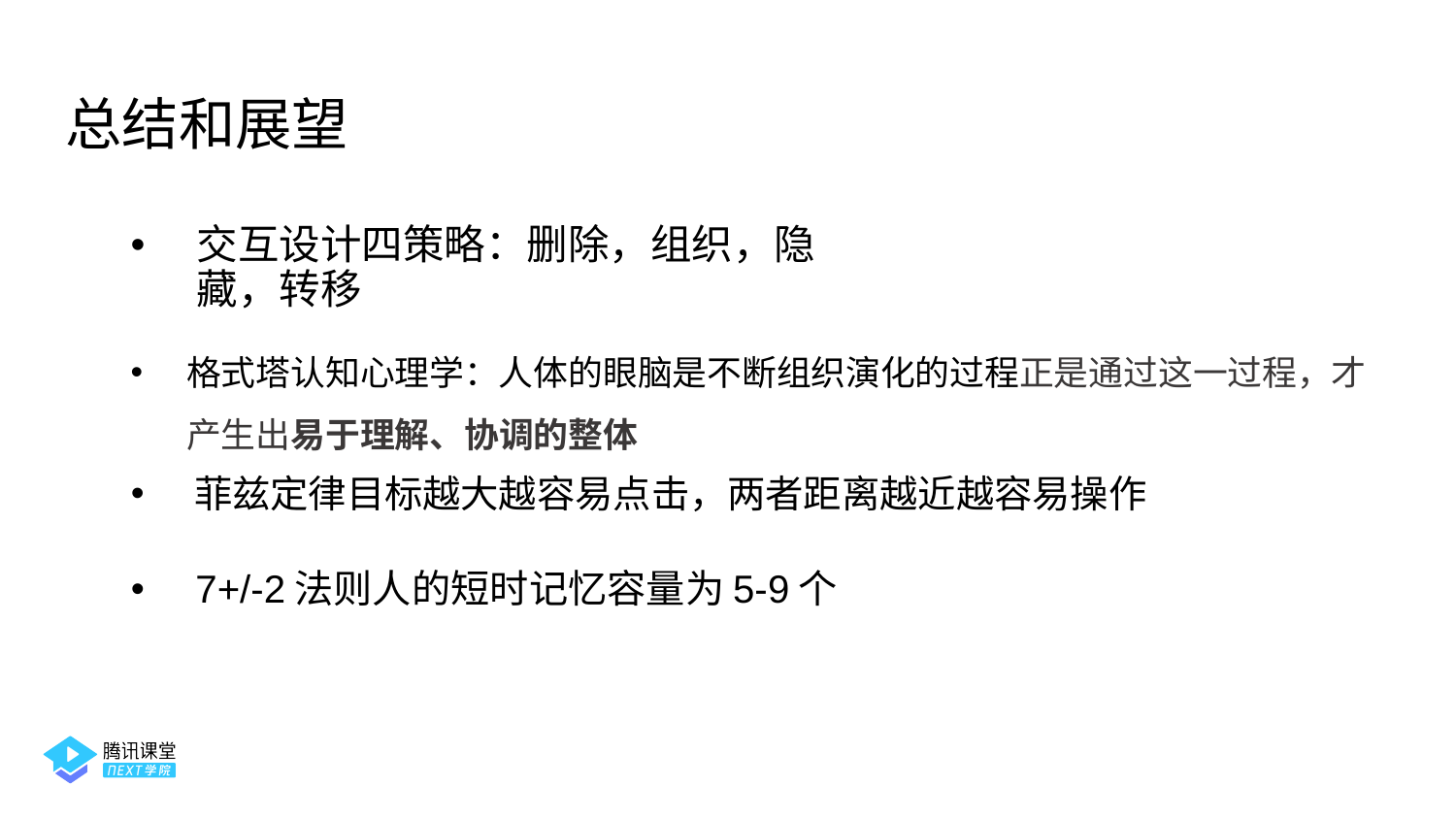

总结和展望
交互设计四策略：删除，组织，隐藏，转移
格式塔认知心理学：人体的眼脑是不断组织演化的过程正是通过这一过程，才产生出易于理解、协调的整体

菲兹定律目标越大越容易点击，两者距离越近越容易操作
7+/-2法则人的短时记忆容量为5-9个